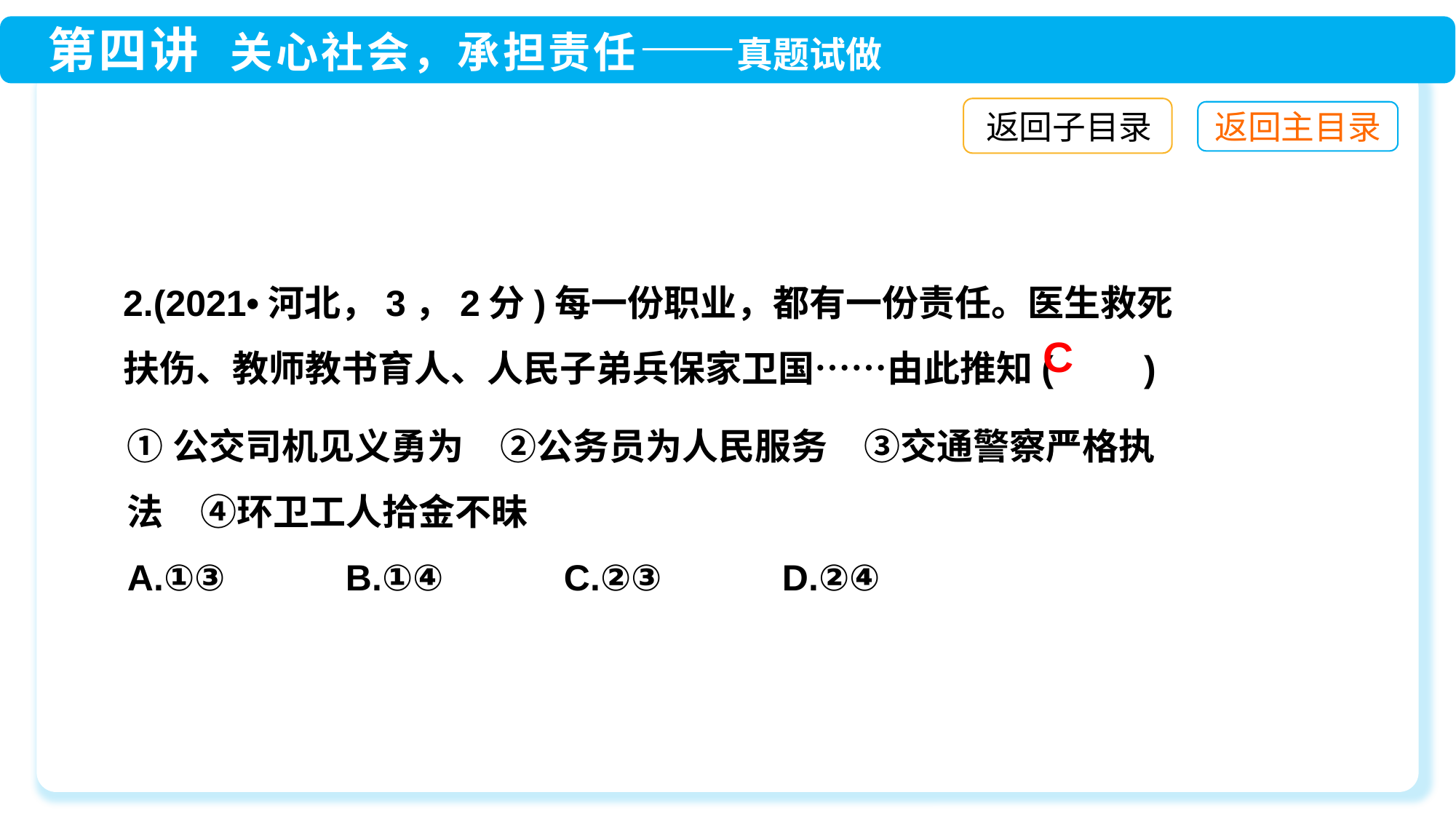

返回子目录

2.(2021•河北，3，2分)每一份职业，都有一份责任。医生救死扶伤、教师教书育人、人民子弟兵保家卫国……由此推知(　　)
C
①公交司机见义勇为　②公务员为人民服务　③交通警察严格执法　④环卫工人拾金不昧
A.①③　	B.①④　	C.②③　	D.②④